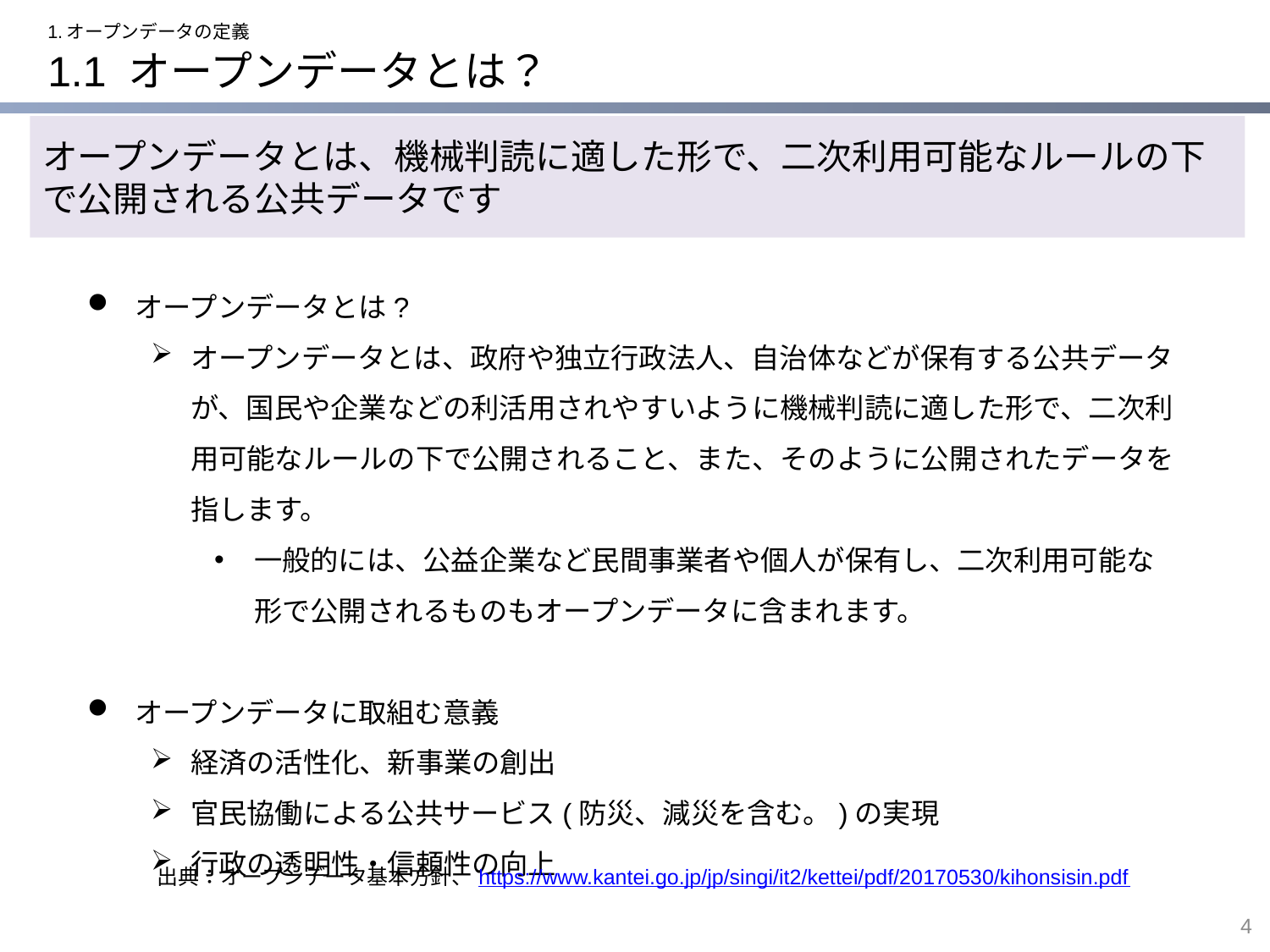

1.オープンデータの定義
# 1.1 オープンデータとは？
オープンデータとは、機械判読に適した形で、二次利用可能なルールの下で公開される公共データです
オープンデータとは?
オープンデータとは、政府や独立行政法人、自治体などが保有する公共データが、国民や企業などの利活用されやすいように機械判読に適した形で、二次利用可能なルールの下で公開されること、また、そのように公開されたデータを指します。
一般的には、公益企業など民間事業者や個人が保有し、二次利用可能な形で公開されるものもオープンデータに含まれます。

オープンデータに取組む意義
経済の活性化、新事業の創出
官民協働による公共サービス(防災、減災を含む。)の実現
行政の透明性・信頼性の向上
出典：オープンデータ基本方針、https://www.kantei.go.jp/jp/singi/it2/kettei/pdf/20170530/kihonsisin.pdf
4